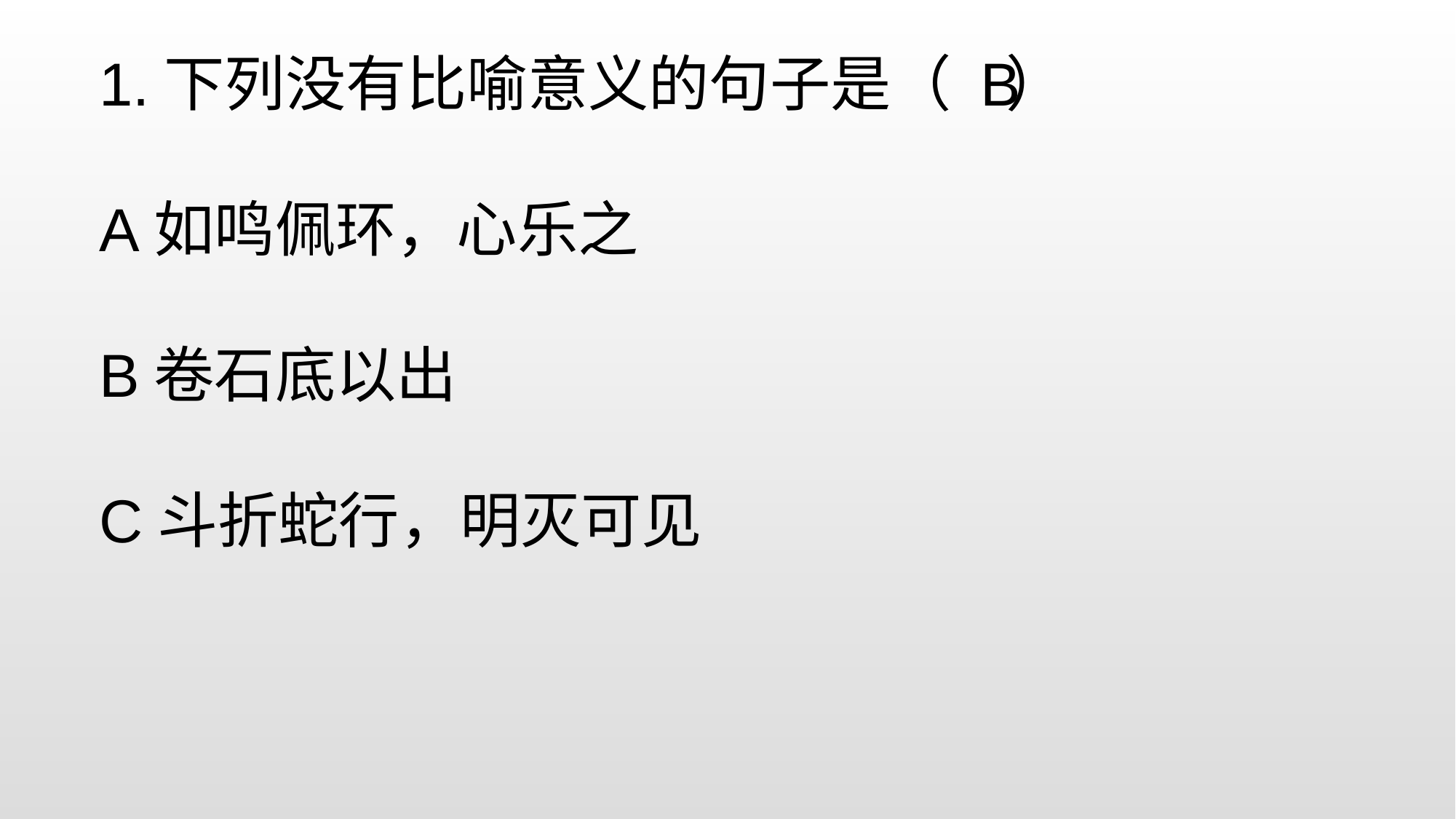

1.下列没有比喻意义的句子是（    ）

A如鸣佩环，心乐之

B卷石底以出

C斗折蛇行，明灭可见
B